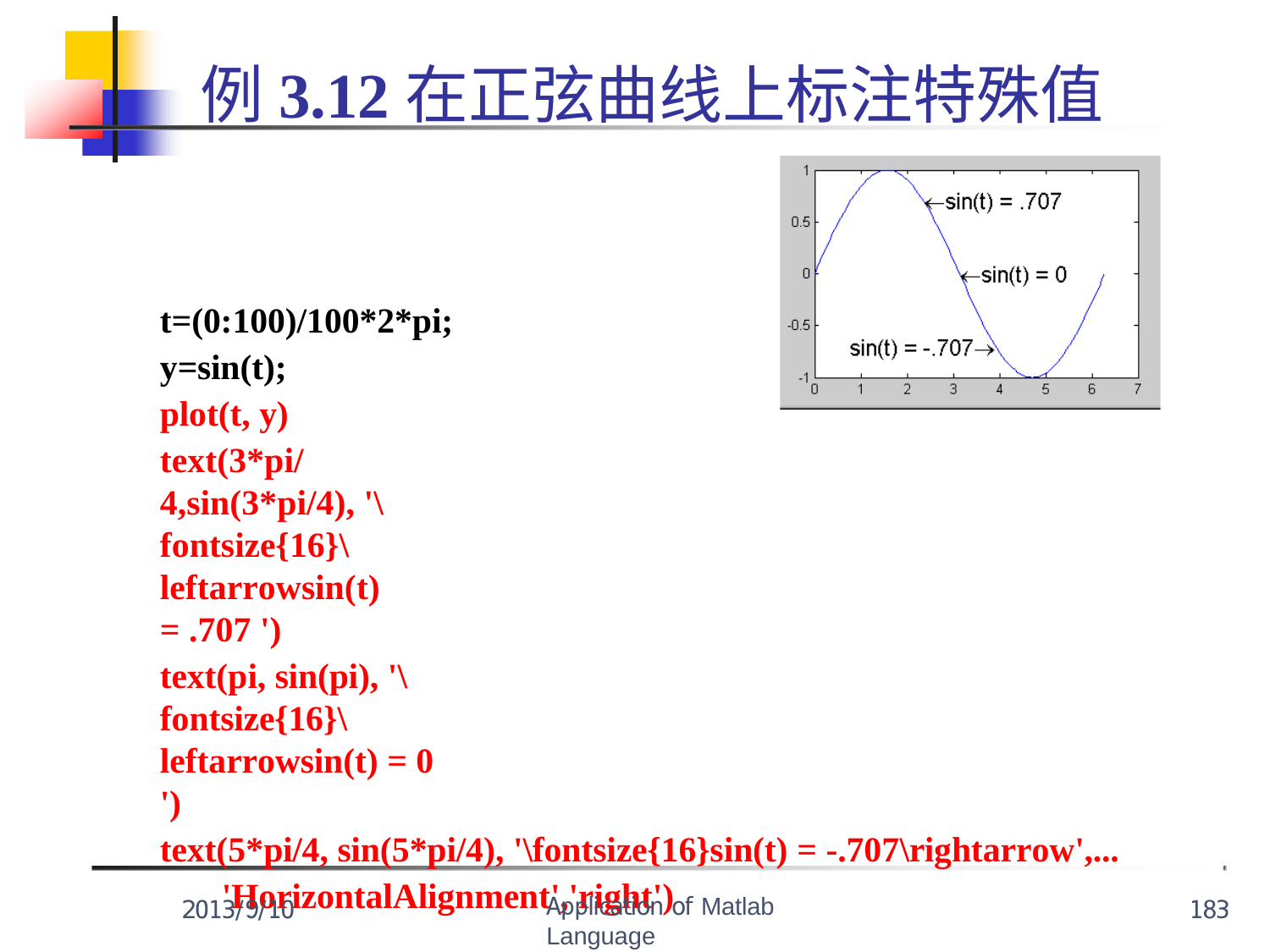

# 例3.12在正弦曲线上标注特殊值

t=(0:100)/100*2*pi; y=sin(t);
plot(t, y)
text(3*pi/4,sin(3*pi/4), '\fontsize{16}\leftarrowsin(t) = .707 ')
text(pi, sin(pi), '\fontsize{16}\leftarrowsin(t) = 0 ')
text(5*pi/4, sin(5*pi/4), '\fontsize{16}sin(t) = -.707\rightarrow',... 'HorizontalAlignment','right')

其中，‘HorizontalAlignment’, ‘right’设置图形标识为水平右对齐
Application of Matlab Language
2013/9/10
183